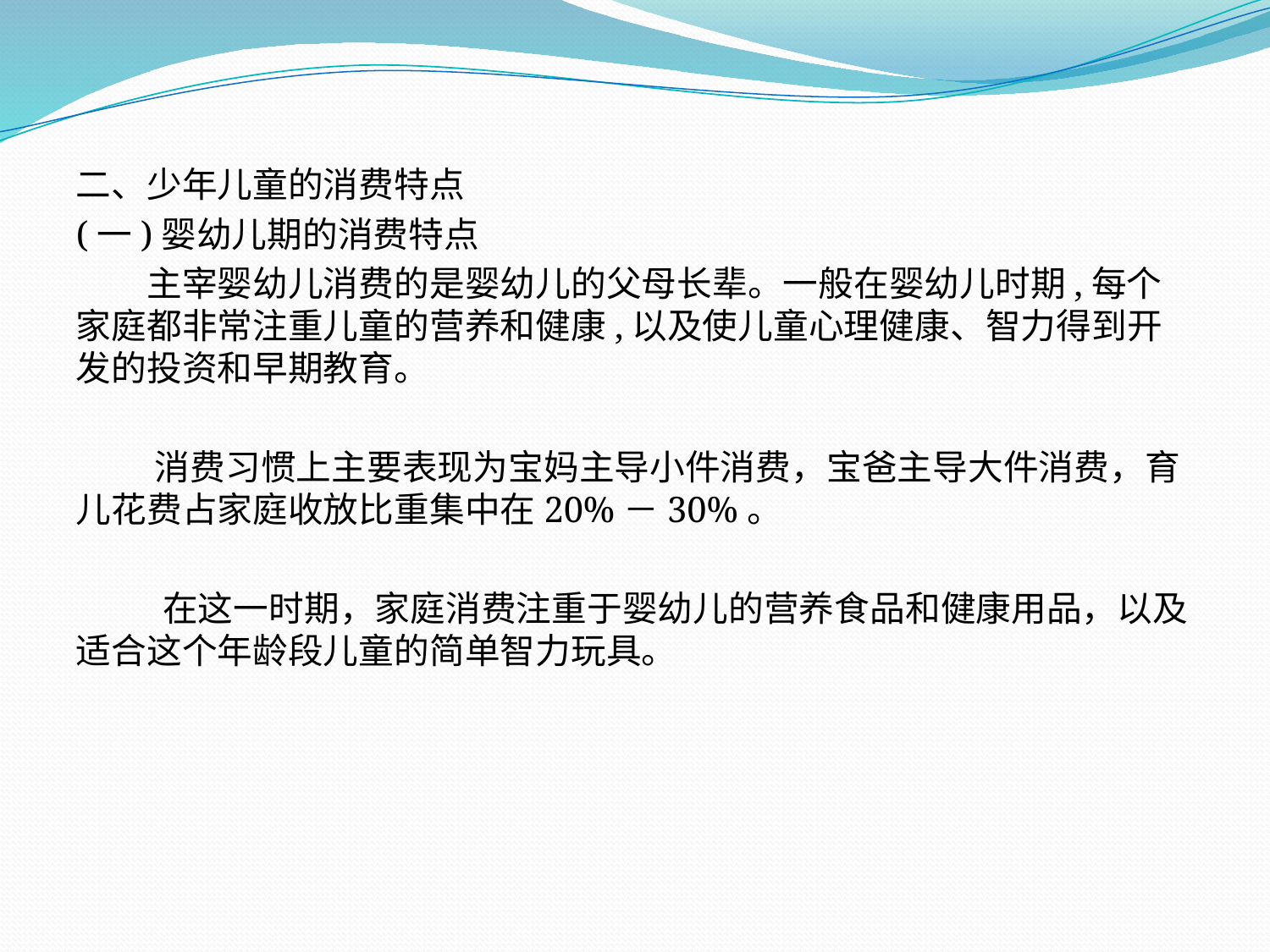

二、少年儿童的消费特点
(一)婴幼儿期的消费特点
　　主宰婴幼儿消费的是婴幼儿的父母长辈。一般在婴幼儿时期,每个家庭都非常注重儿童的营养和健康,以及使儿童心理健康、智力得到开发的投资和早期教育。

         消费习惯上主要表现为宝妈主导小件消费，宝爸主导大件消费，育儿花费占家庭收放比重集中在20%－30%。

          在这一时期，家庭消费注重于婴幼儿的营养食品和健康用品，以及适合这个年龄段儿童的简单智力玩具。